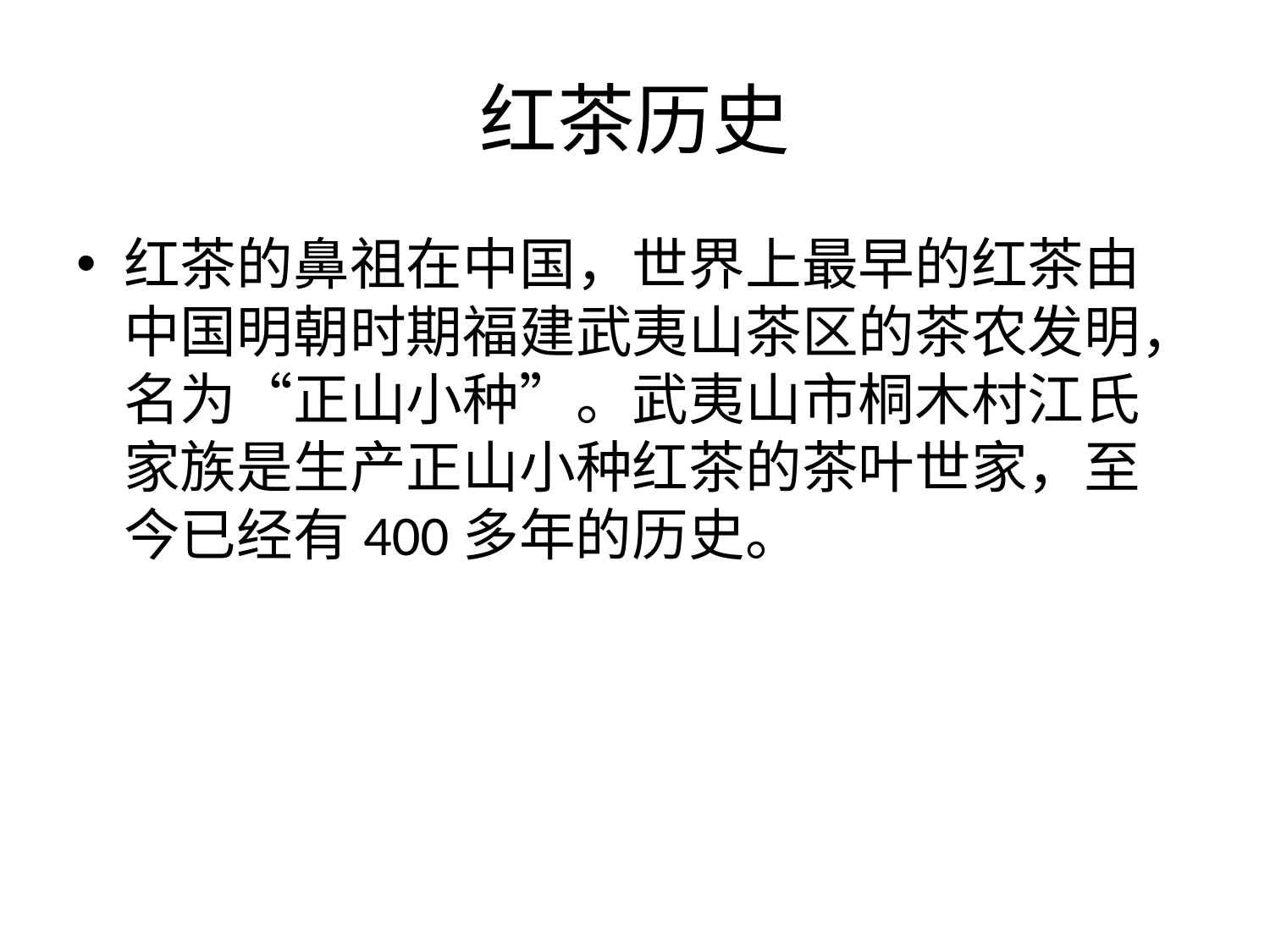

# 红茶历史
红茶的鼻祖在中国，世界上最早的红茶由中国明朝时期福建武夷山茶区的茶农发明，名为“正山小种”。武夷山市桐木村江氏家族是生产正山小种红茶的茶叶世家，至今已经有400多年的历史。